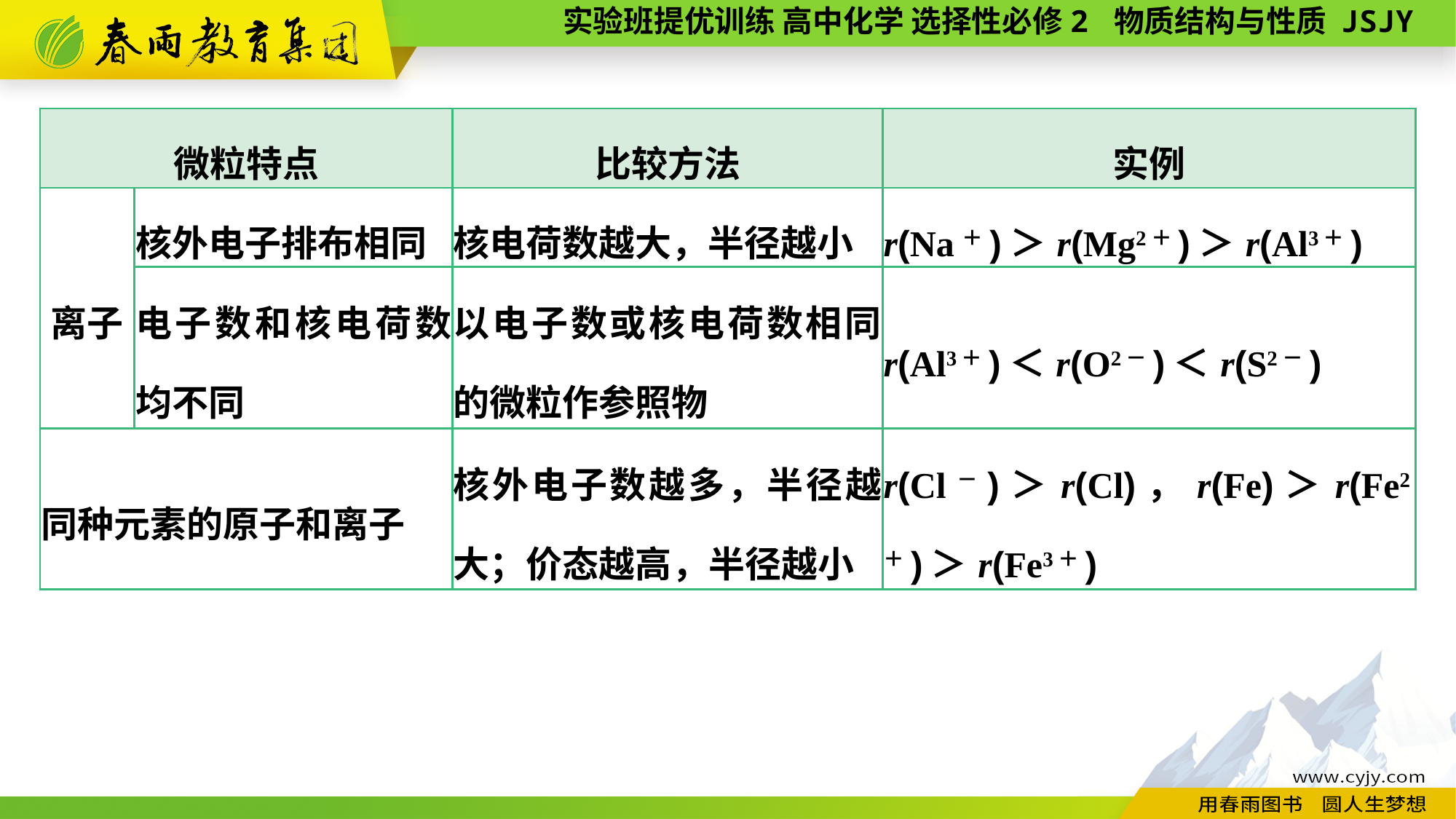

| 微粒特点 |  | 比较方法 | 实例 |
| --- | --- | --- | --- |
| 离子 | 核外电子排布相同 | 核电荷数越大，半径越小 | r(Na＋)＞r(Mg2＋)＞r(Al3＋) |
|  | 电子数和核电荷数均不同 | 以电子数或核电荷数相同的微粒作参照物 | r(Al3＋)＜r(O2－)＜r(S2－) |
| 同种元素的原子和离子 |  | 核外电子数越多，半径越大；价态越高，半径越小 | r(Cl－)＞r(Cl)，r(Fe)＞r(Fe2＋)＞r(Fe3＋) |